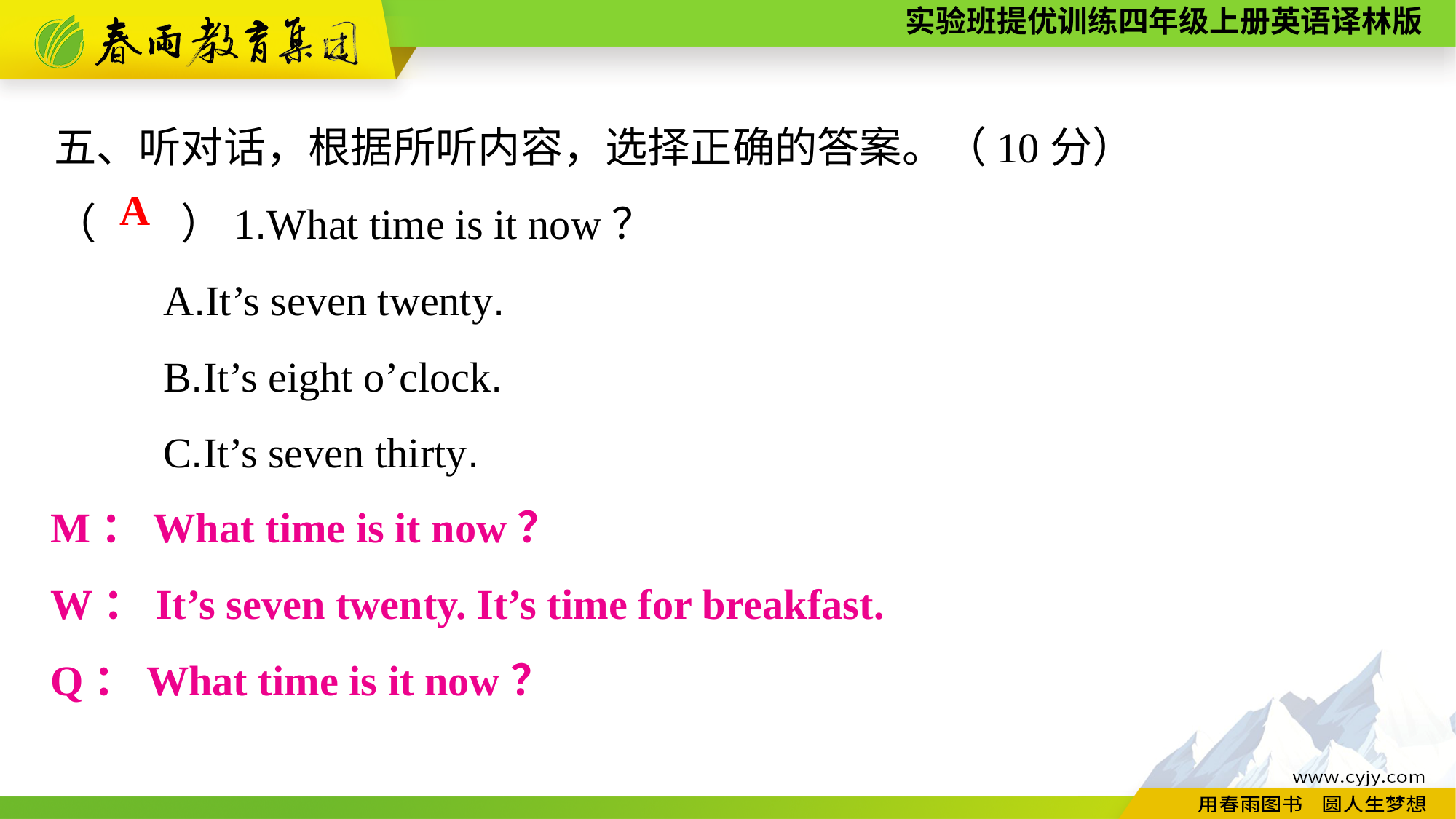

五、听对话，根据所听内容，选择正确的答案。（10分）
（　　）1.What time is it now？
	A.It’s seven twenty.
	B.It’s eight o’clock.
	C.It’s seven thirty.
A
M：What time is it now？
W：It’s seven twenty. It’s time for breakfast.
Q：What time is it now？